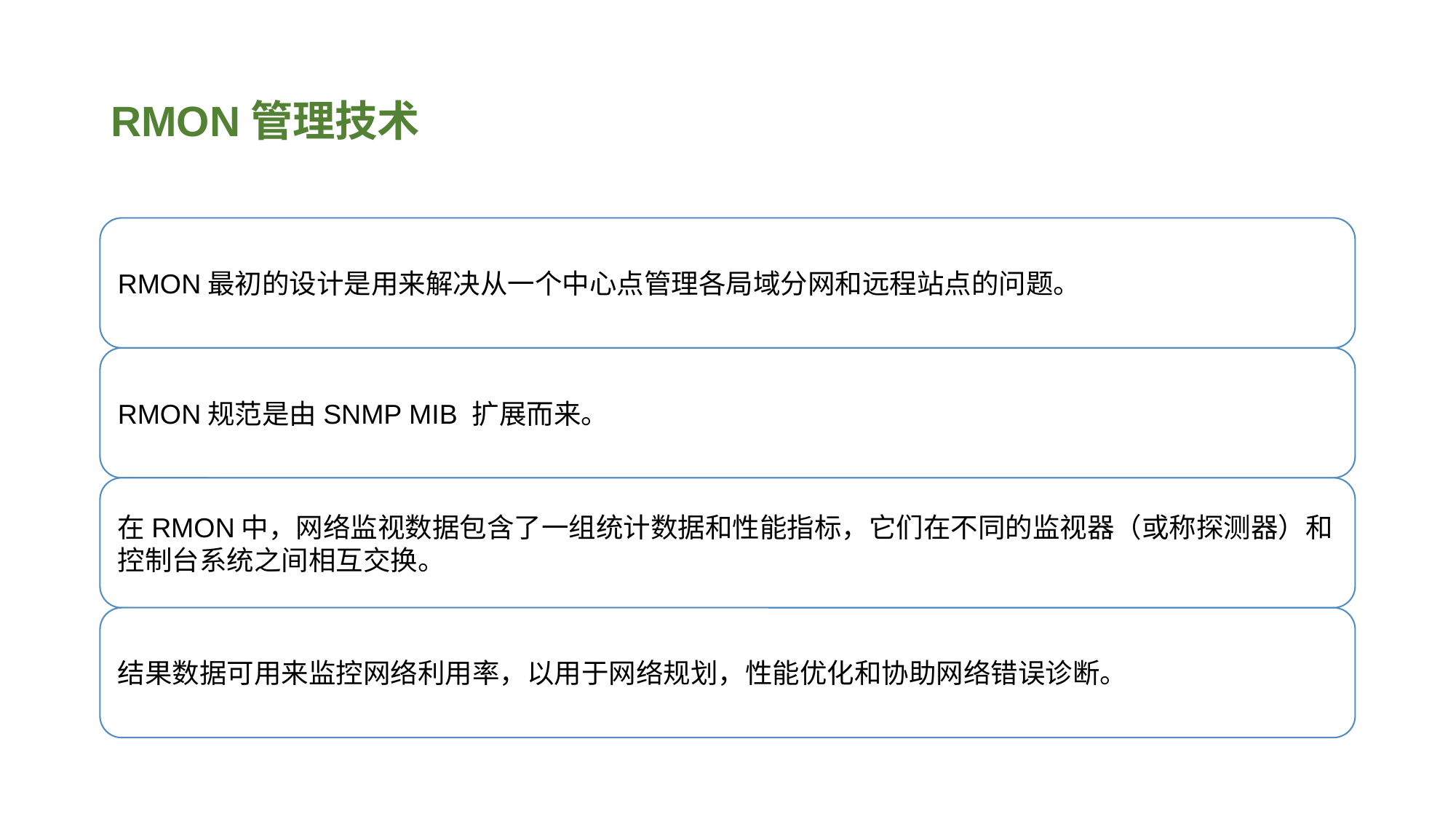

# RMON管理技术
RMON最初的设计是用来解决从一个中心点管理各局域分网和远程站点的问题。
RMON规范是由SNMP MIB 扩展而来。
在RMON中，网络监视数据包含了一组统计数据和性能指标，它们在不同的监视器（或称探测器）和控制台系统之间相互交换。
结果数据可用来监控网络利用率，以用于网络规划，性能优化和协助网络错误诊断。